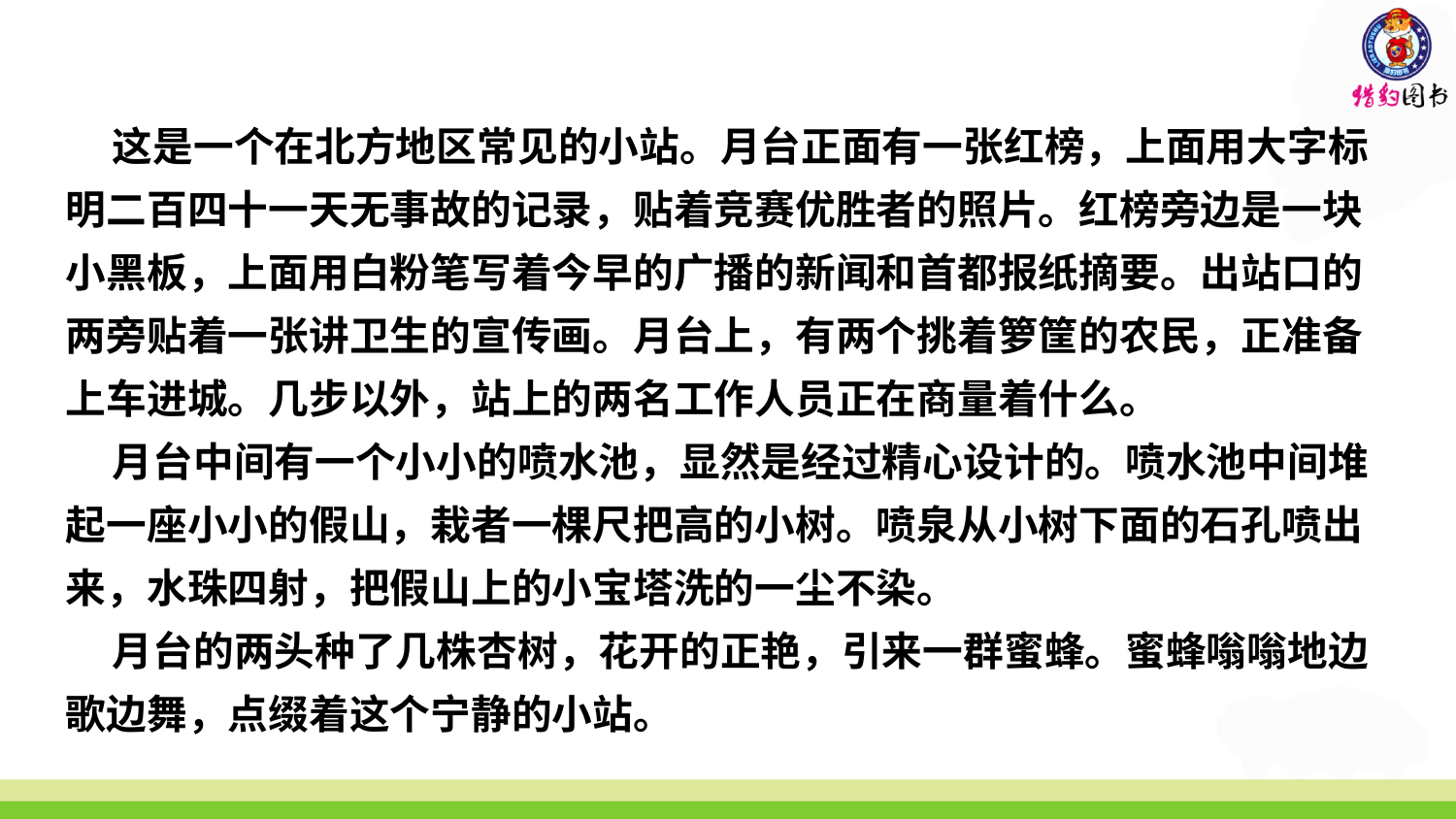

这是一个在北方地区常见的小站。月台正面有一张红榜，上面用大字标明二百四十一天无事故的记录，贴着竞赛优胜者的照片。红榜旁边是一块小黑板，上面用白粉笔写着今早的广播的新闻和首都报纸摘要。出站口的两旁贴着一张讲卫生的宣传画。月台上，有两个挑着箩筐的农民，正准备上车进城。几步以外，站上的两名工作人员正在商量着什么。
    月台中间有一个小小的喷水池，显然是经过精心设计的。喷水池中间堆起一座小小的假山，栽者一棵尺把高的小树。喷泉从小树下面的石孔喷出来，水珠四射，把假山上的小宝塔洗的一尘不染。
    月台的两头种了几株杏树，花开的正艳，引来一群蜜蜂。蜜蜂嗡嗡地边歌边舞，点缀着这个宁静的小站。